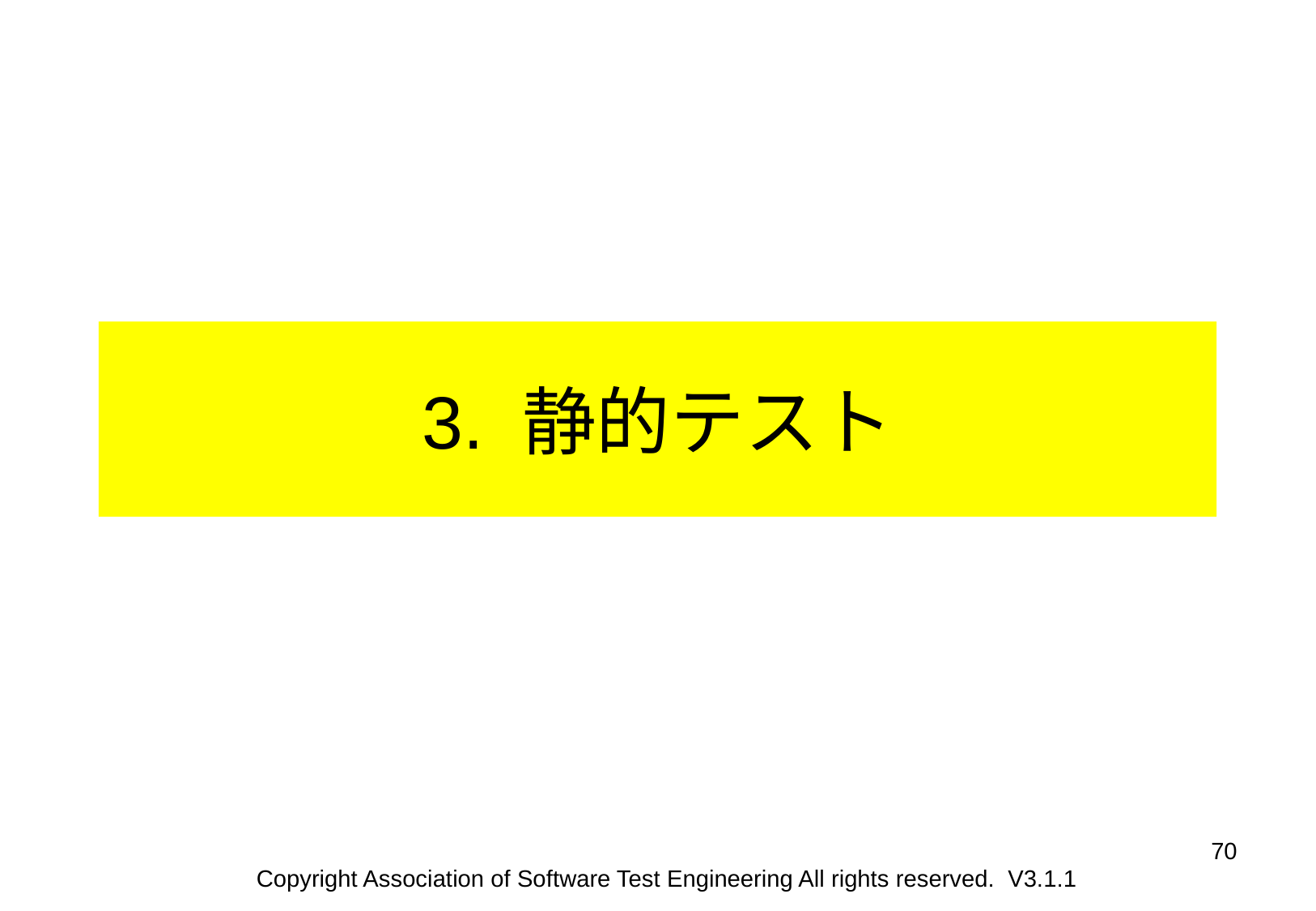

3. 静的テスト
70
Copyright Association of Software Test Engineering All rights reserved.  V3.1.1